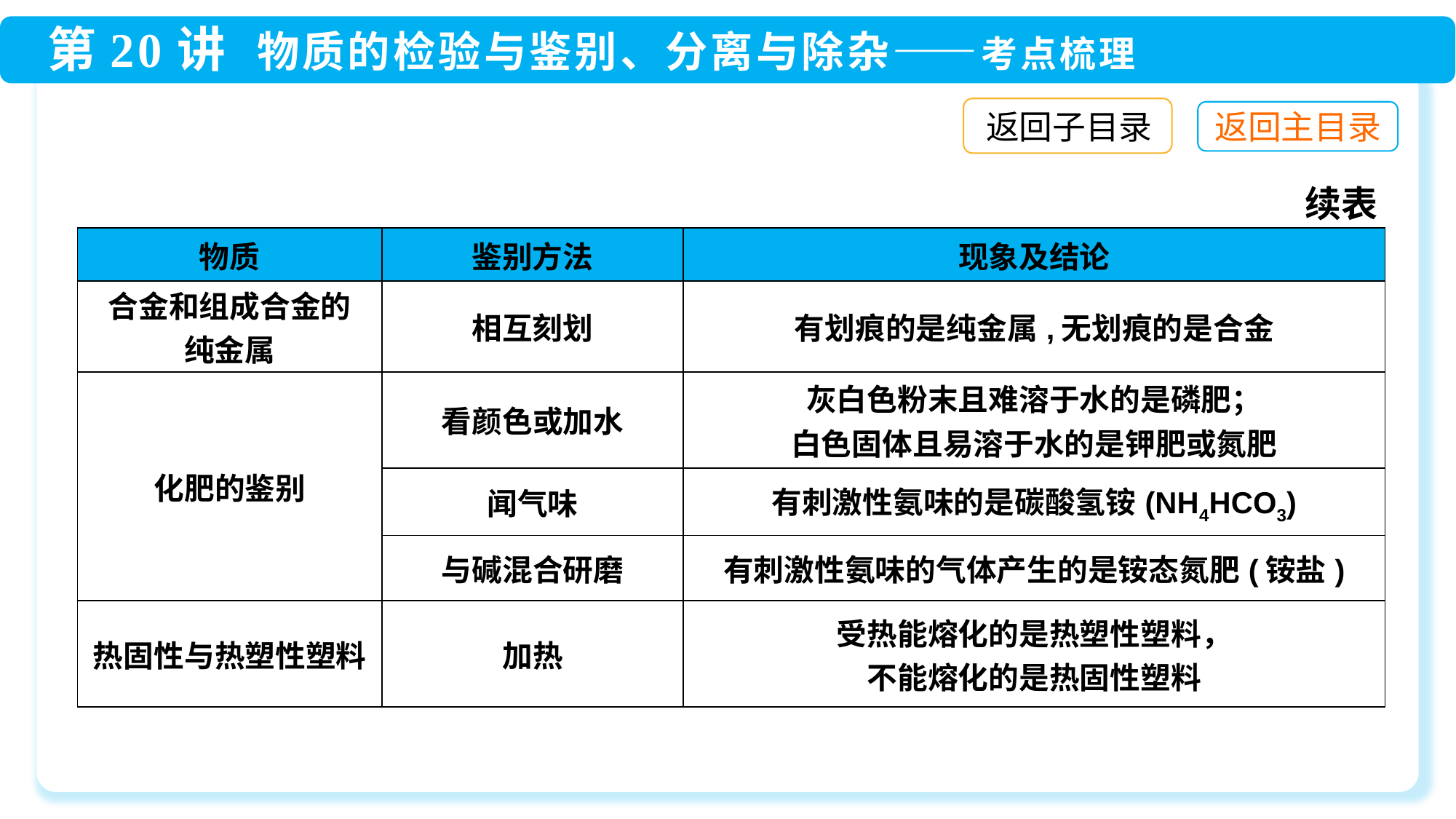

返回子目录
续表
| 物质 | 鉴别方法 | 现象及结论 |
| --- | --- | --- |
| 合金和组成合金的 纯金属 | 相互刻划 | 有划痕的是纯金属,无划痕的是合金 |
| 化肥的鉴别 | 看颜色或加水 | 灰白色粉末且难溶于水的是磷肥； 白色固体且易溶于水的是钾肥或氮肥 |
|  | 闻气味 | 有刺激性氨味的是碳酸氢铵(NH4HCO3) |
|  | 与碱混合研磨 | 有刺激性氨味的气体产生的是铵态氮肥(铵盐) |
| 热固性与热塑性塑料 | 加热 | 受热能熔化的是热塑性塑料， 不能熔化的是热固性塑料 |